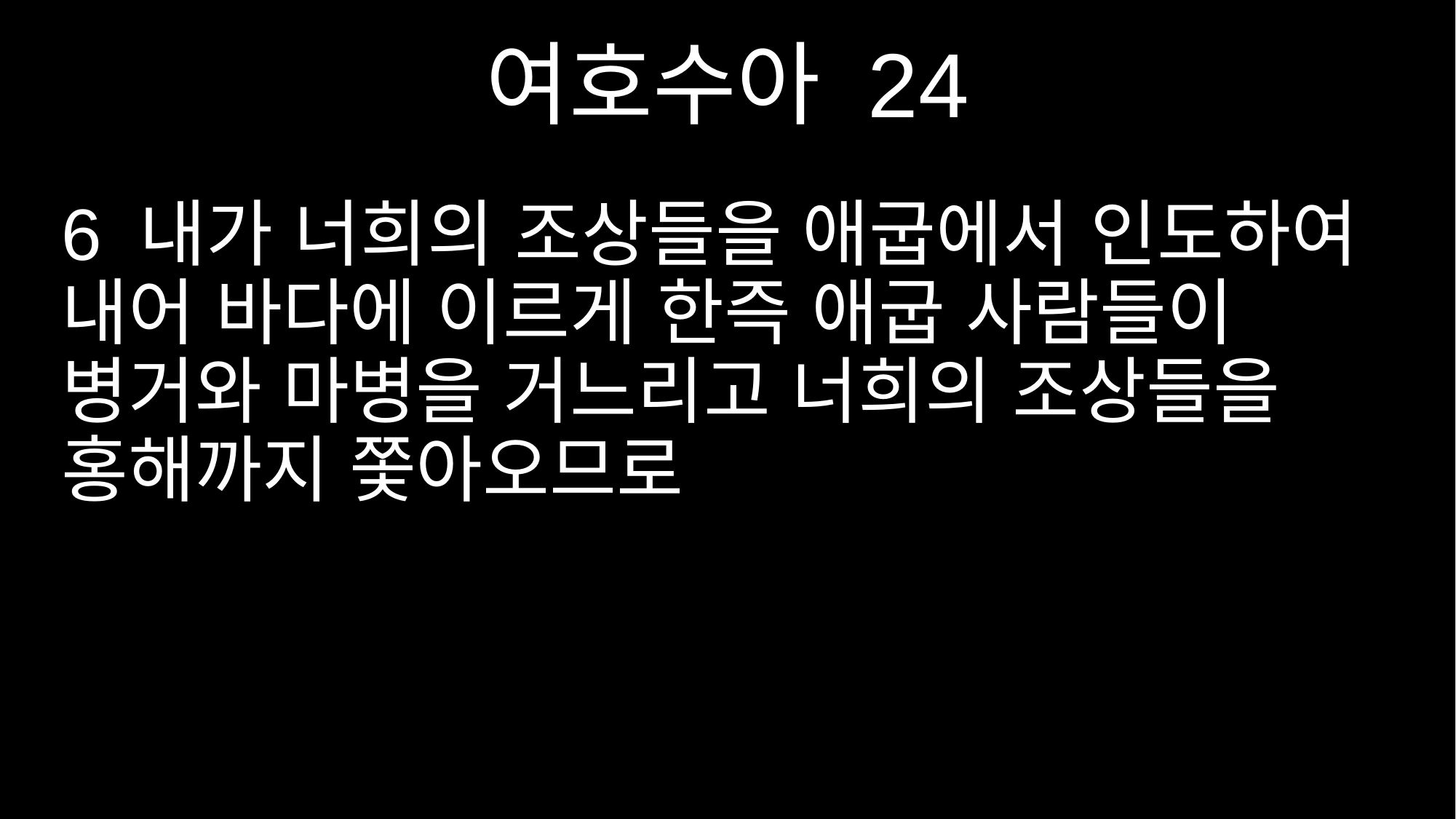

여호수아 24
6 내가 너희의 조상들을 애굽에서 인도하여 내어 바다에 이르게 한즉 애굽 사람들이 병거와 마병을 거느리고 너희의 조상들을 홍해까지 쫓아오므로